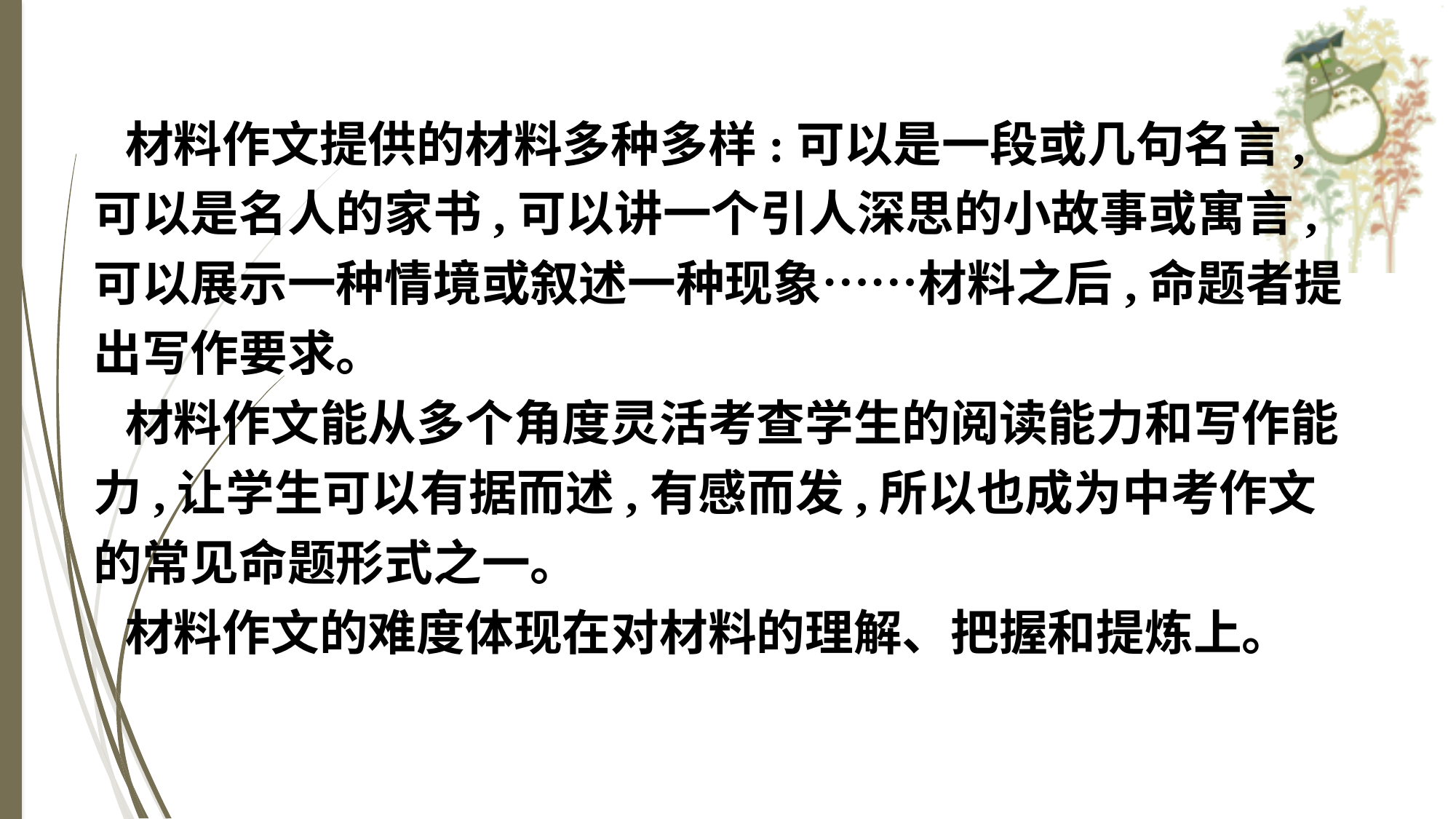

材料作文提供的材料多种多样:可以是一段或几句名言,可以是名人的家书,可以讲一个引人深思的小故事或寓言,可以展示一种情境或叙述一种现象……材料之后,命题者提出写作要求。
材料作文能从多个角度灵活考查学生的阅读能力和写作能力,让学生可以有据而述,有感而发,所以也成为中考作文的常见命题形式之一。
材料作文的难度体现在对材料的理解、把握和提炼上。